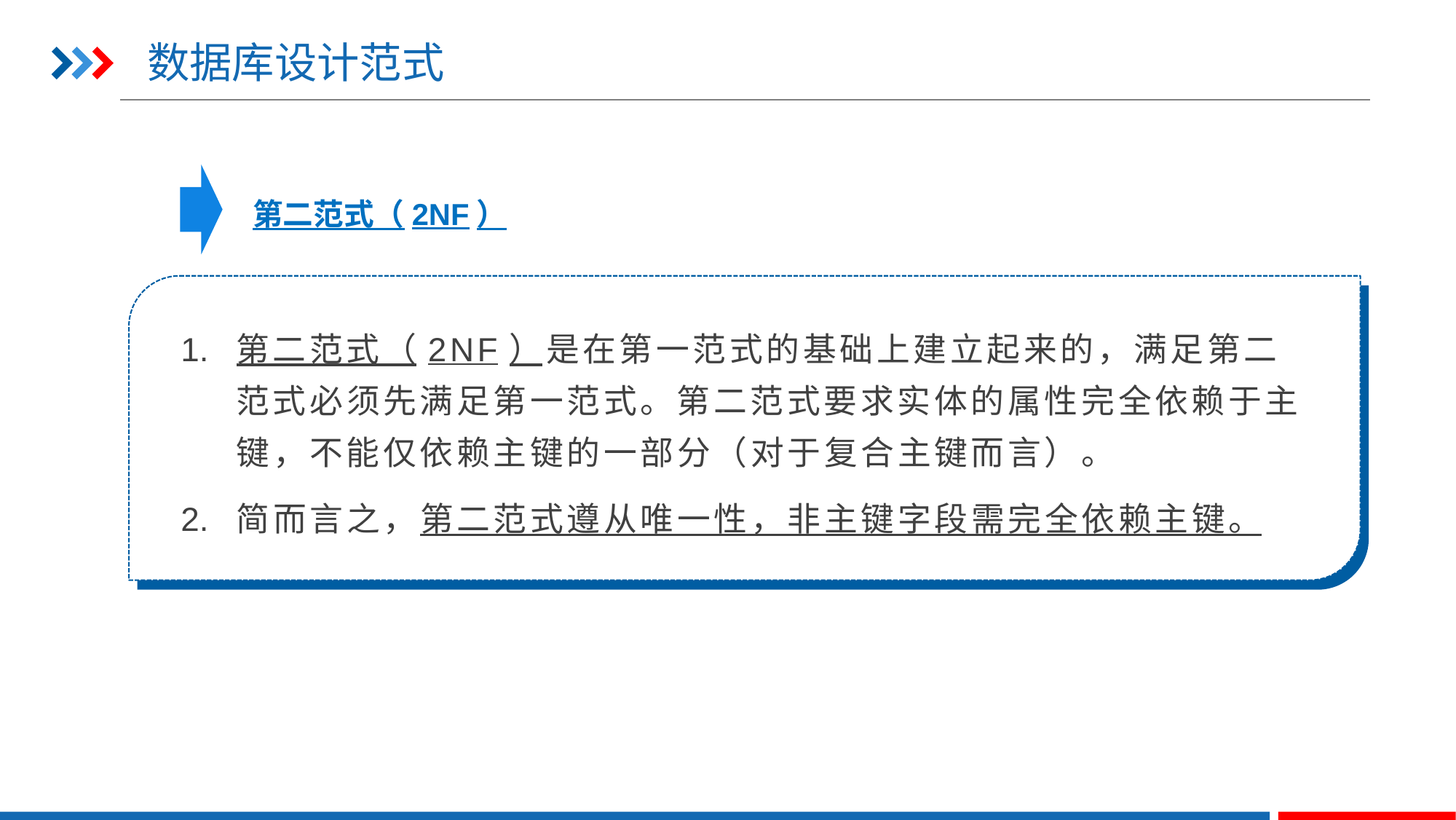

数据库设计范式

第二范式（2NF）

第二范式（2NF）是在第一范式的基础上建立起来的，满足第二范式必须先满足第一范式。第二范式要求实体的属性完全依赖于主键，不能仅依赖主键的一部分（对于复合主键而言）。
简而言之，第二范式遵从唯一性，非主键字段需完全依赖主键。